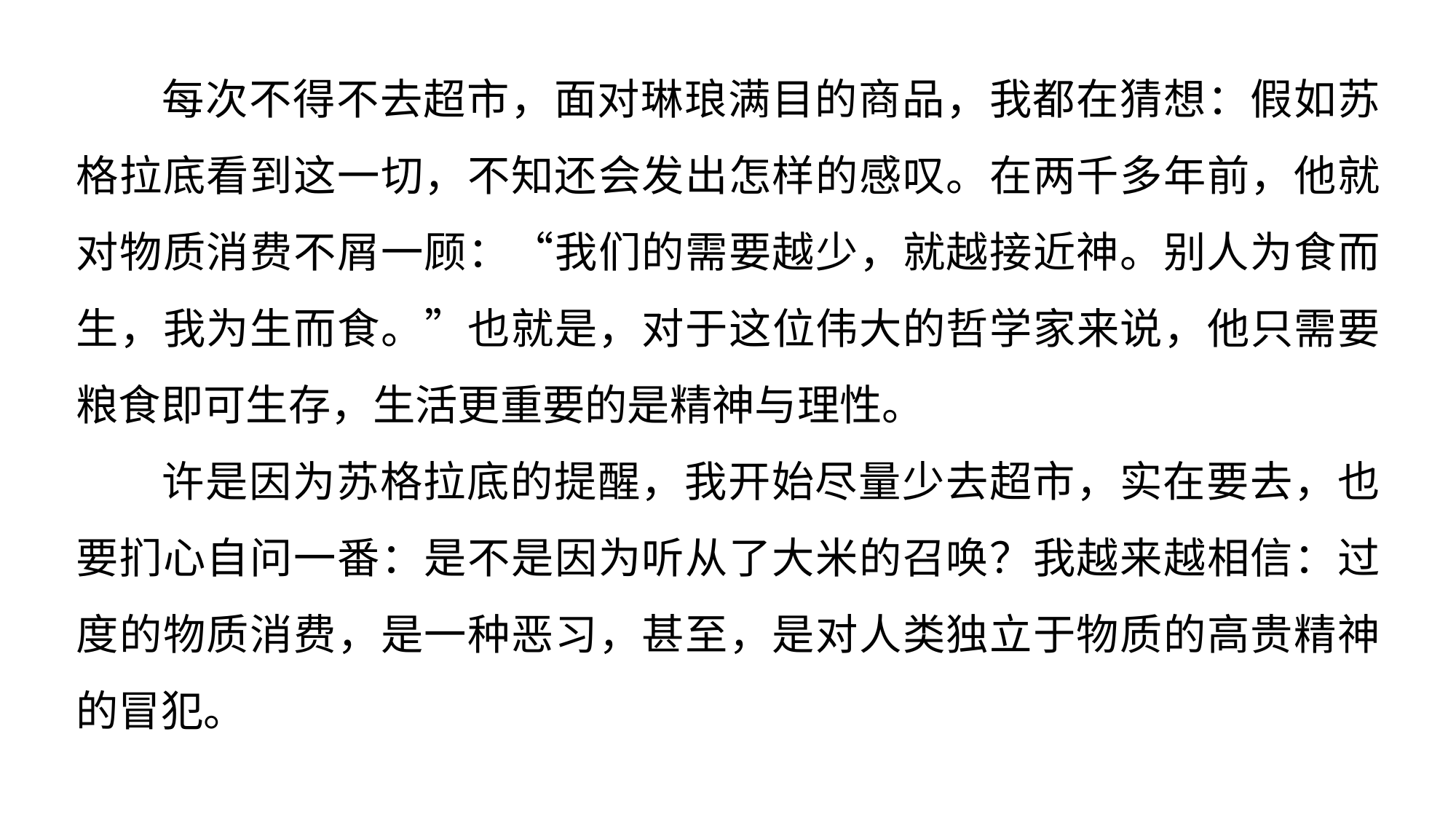

每次不得不去超市，面对琳琅满目的商品，我都在猜想：假如苏格拉底看到这一切，不知还会发出怎样的感叹。在两千多年前，他就对物质消费不屑一顾：“我们的需要越少，就越接近神。别人为食而生，我为生而食。”也就是，对于这位伟大的哲学家来说，他只需要粮食即可生存，生活更重要的是精神与理性。
许是因为苏格拉底的提醒，我开始尽量少去超市，实在要去，也要扪心自问一番：是不是因为听从了大米的召唤？我越来越相信：过度的物质消费，是一种恶习，甚至，是对人类独立于物质的高贵精神的冒犯。